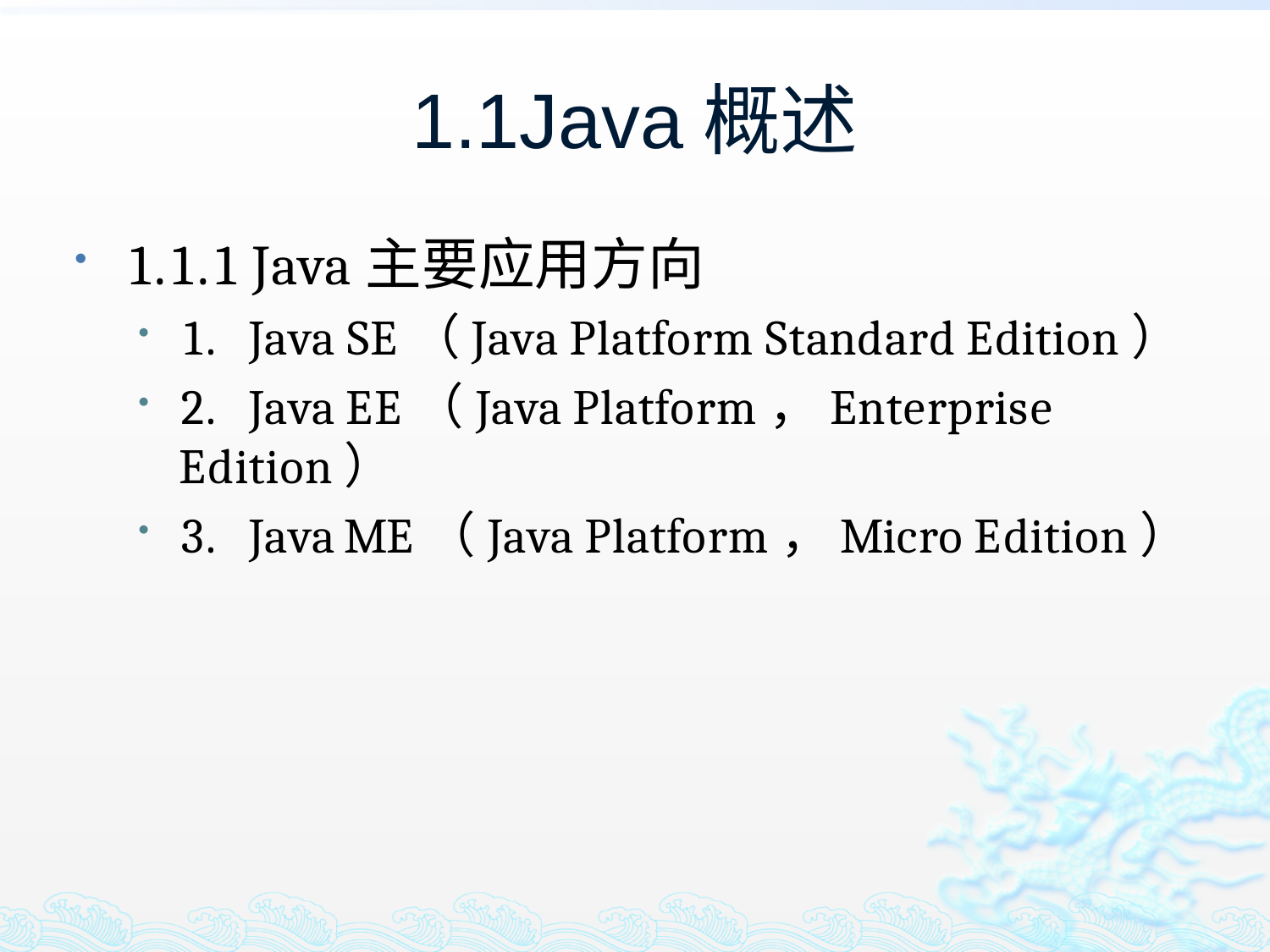

# 1.1Java概述
1.1.1 Java主要应用方向
1.   Java SE（Java Platform Standard Edition）
2.   Java EE（Java Platform，Enterprise Edition）
3.   Java ME（Java Platform，Micro Edition）